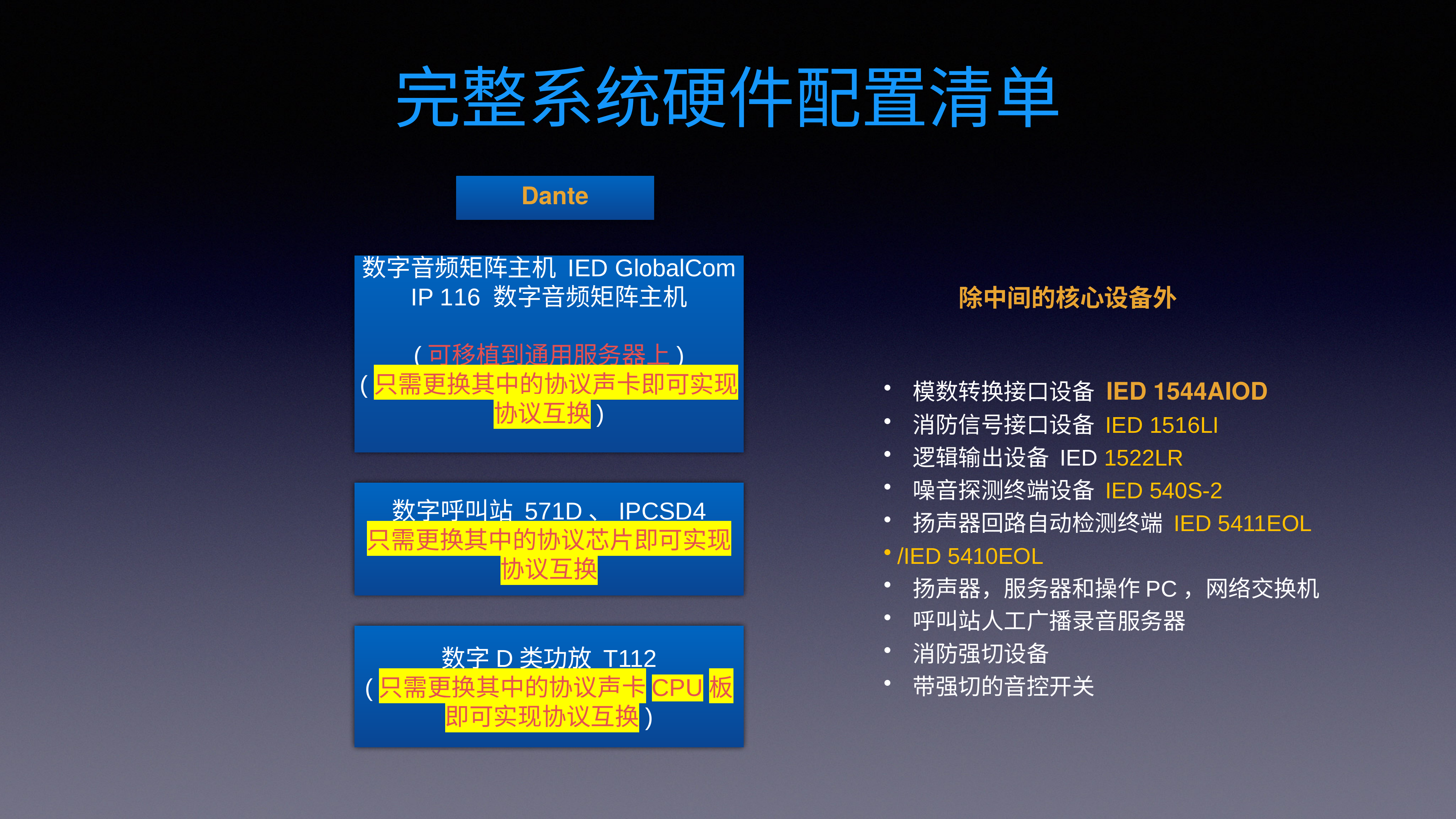

# 完整系统硬件配置清单
Dante
数字音频矩阵主机 IED GlobalCom IP 116 数字音频矩阵主机

(可移植到通用服务器上)
(只需更换其中的协议声卡即可实现协议互换)

除中间的核心设备外
  模数转换接口设备 IED 1544AIOD
  消防信号接口设备 IED 1516LI
  逻辑输出设备 IED 1522LR
  噪音探测终端设备 IED 540S-2
  扬声器回路自动检测终端 IED 5411EOL
/IED 5410EOL
  扬声器，服务器和操作PC，网络交换机
  呼叫站人工广播录音服务器
  消防强切设备
  带强切的音控开关
数字呼叫站 571D、IPCSD4
只需更换其中的协议芯片即可实现协议互换
数字D类功放 T112
(只需更换其中的协议声卡CPU板即可实现协议互换)